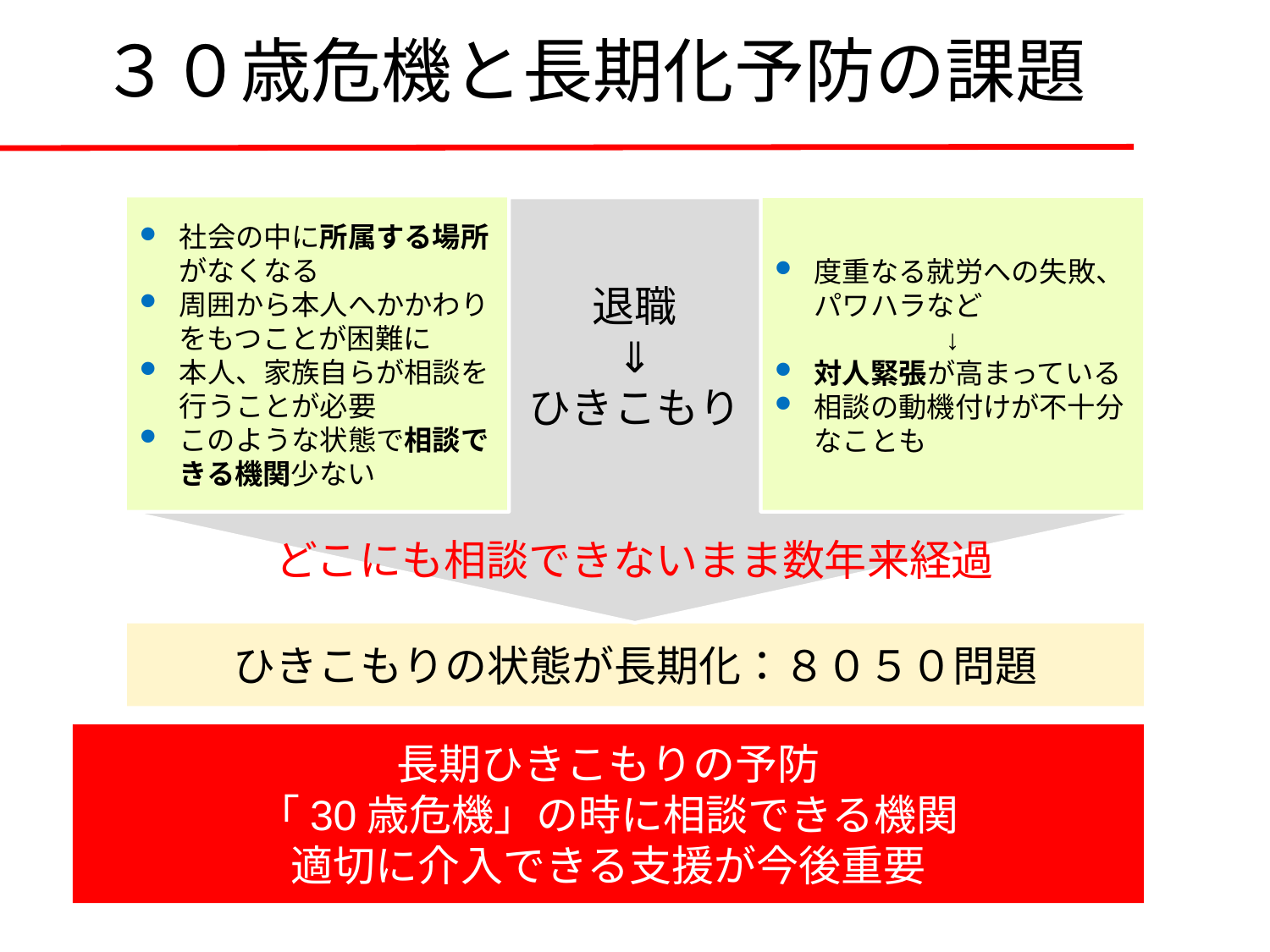

# ３０歳危機と長期化予防の課題

退職
⇓
ひきこもり

どこにも相談できないまま数年来経過

社会の中に所属する場所がなくなる
周囲から本人へかかわりをもつことが困難に
本人、家族自らが相談を行うことが必要
このような状態で相談できる機関少ない
度重なる就労への失敗、パワハラなど
↓
対人緊張が高まっている
相談の動機付けが不十分なことも
ひきこもりの状態が長期化：８０５０問題
長期ひきこもりの予防
「30歳危機」の時に相談できる機関
適切に介入できる支援が今後重要